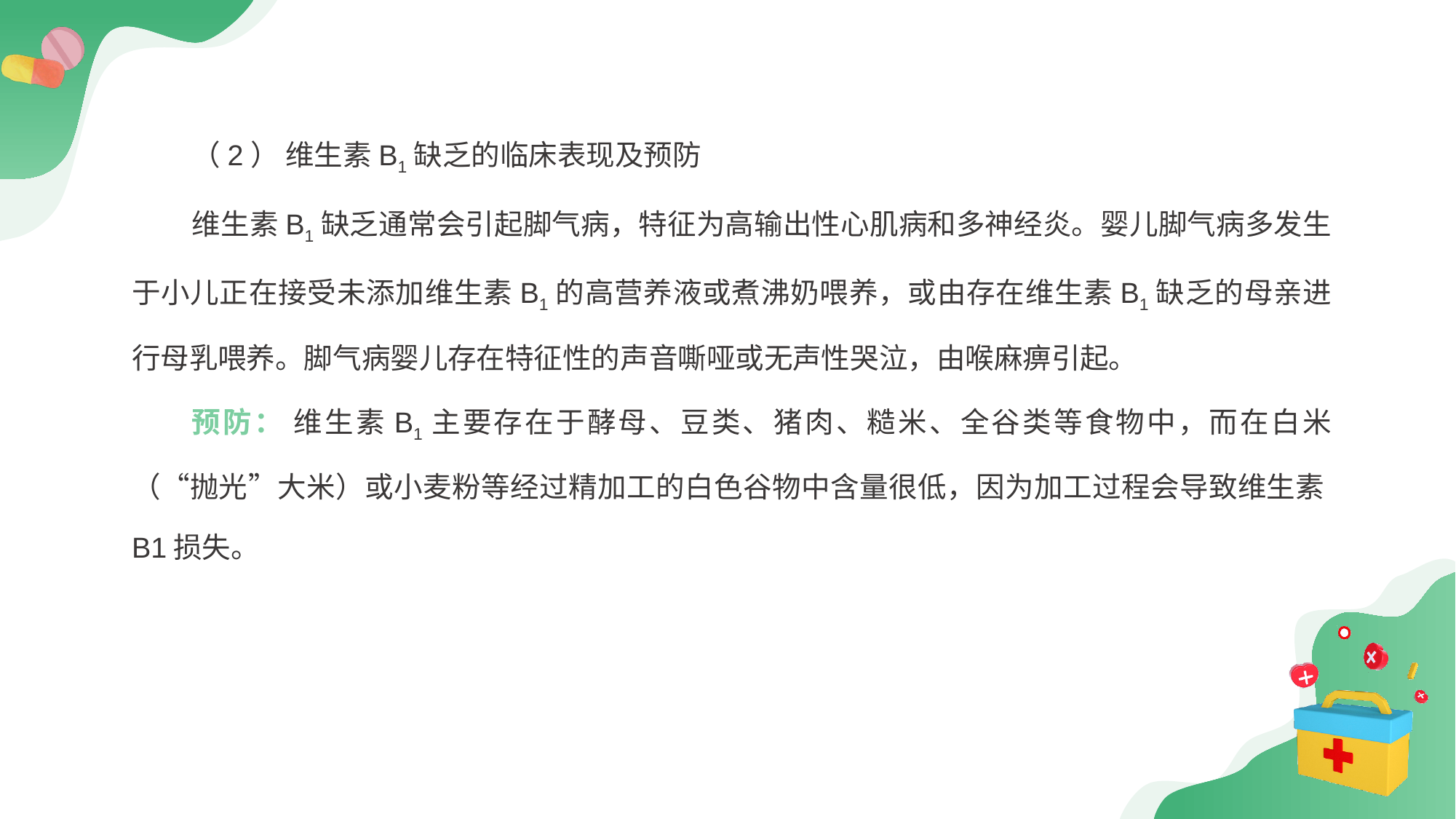

（2） 维生素B1缺乏的临床表现及预防
维生素B1缺乏通常会引起脚气病，特征为高输出性心肌病和多神经炎。婴儿脚气病多发生于小儿正在接受未添加维生素B1的高营养液或煮沸奶喂养，或由存在维生素B1缺乏的母亲进行母乳喂养。脚气病婴儿存在特征性的声音嘶哑或无声性哭泣，由喉麻痹引起。
预防： 维生素B1主要存在于酵母、豆类、猪肉、糙米、全谷类等食物中，而在白米（“抛光”大米）或小麦粉等经过精加工的白色谷物中含量很低，因为加工过程会导致维生素B1损失。